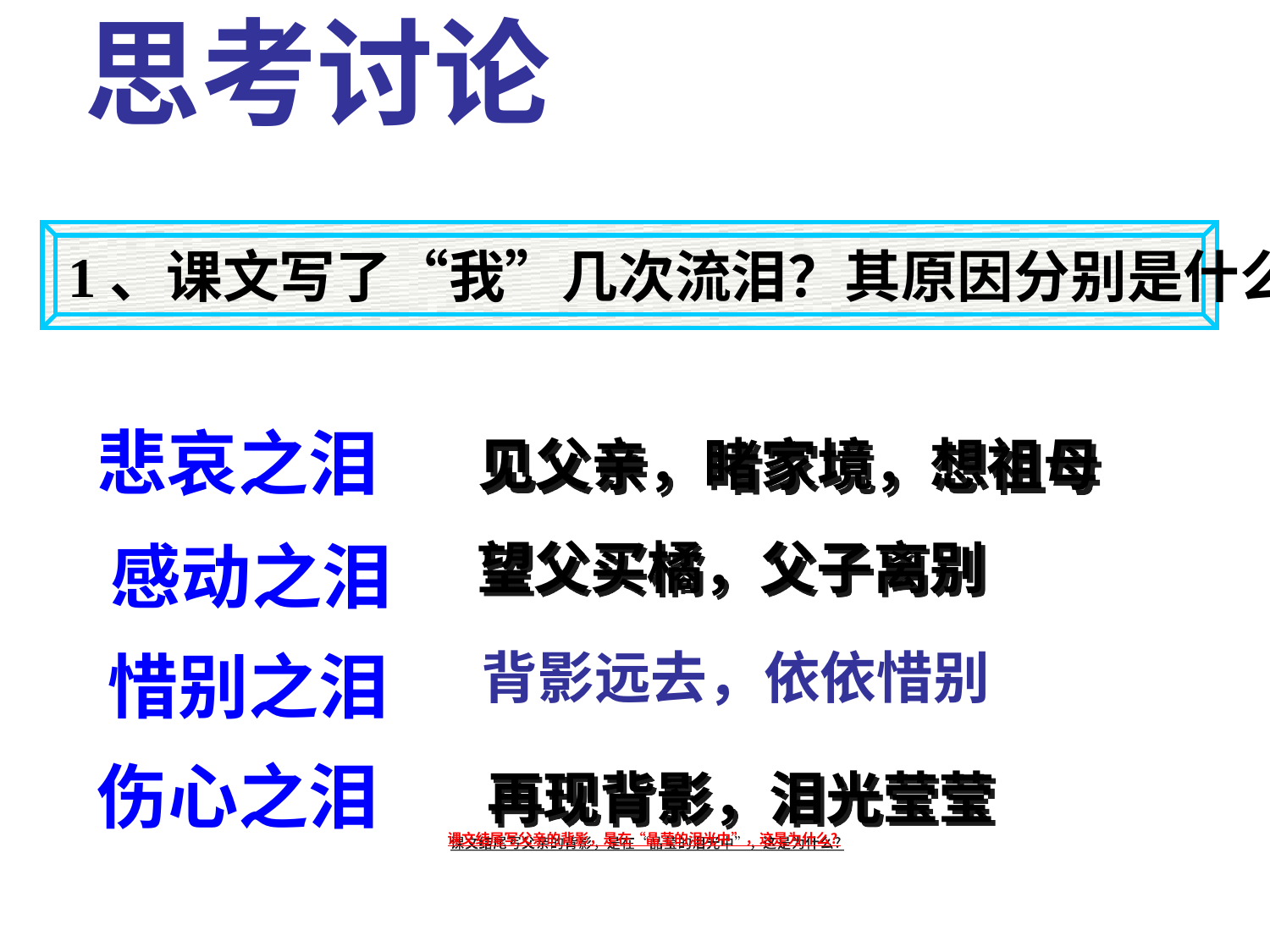

思考讨论
1、课文写了“我”几次流泪？其原因分别是什么？

悲哀之泪
见父亲，睹家境，想祖母
 感动之泪
望父买橘，父子离别
惜别之泪
 背影远去，依依惜别
伤心之泪
  再现背影，泪光莹莹课文结尾写父亲的背影，是在“晶莹的泪光中”，这是为什么?